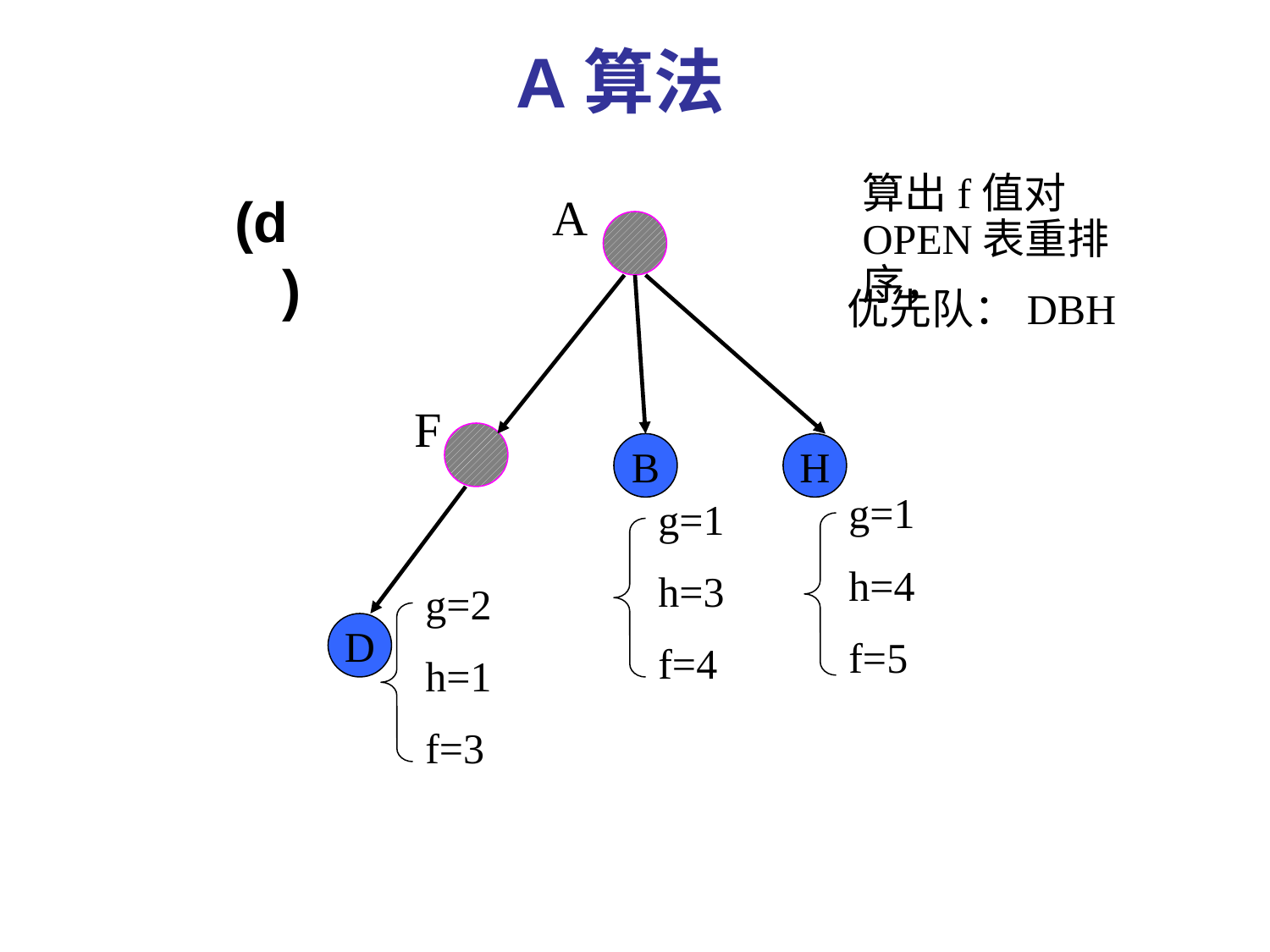

A算法
算出f值对OPEN表重排序，
(d)
A

优先队：DBH
F

B
H
    g=1
    h=4
    f=5

    g=1
    h=3
    f=4

    g=2
    h=1
    f=3

D